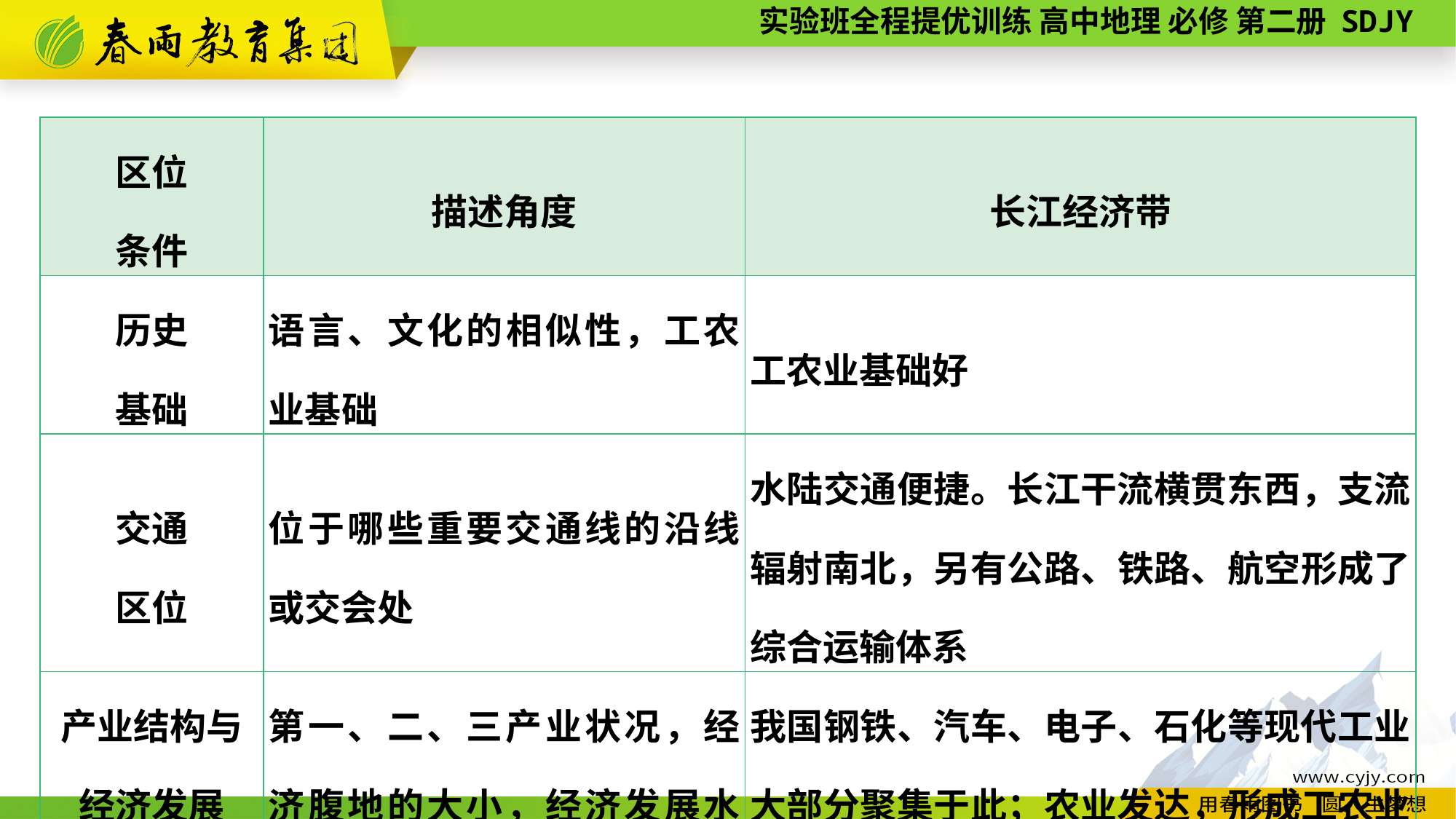

| 区位 条件 | 描述角度 | 长江经济带 |
| --- | --- | --- |
| 历史 基础 | 语言、文化的相似性，工农业基础 | 工农业基础好 |
| 交通 区位 | 位于哪些重要交通线的沿线或交会处 | 水陆交通便捷。长江干流横贯东西，支流辐射南北，另有公路、铁路、航空形成了综合运输体系 |
| 产业结构与经济发展 水平 | 第一、二、三产业状况，经济腹地的大小，经济发展水平及其区域内部差异 | 我国钢铁、汽车、电子、石化等现代工业大部分聚集于此；农业发达，形成工农业协同发展格局 |